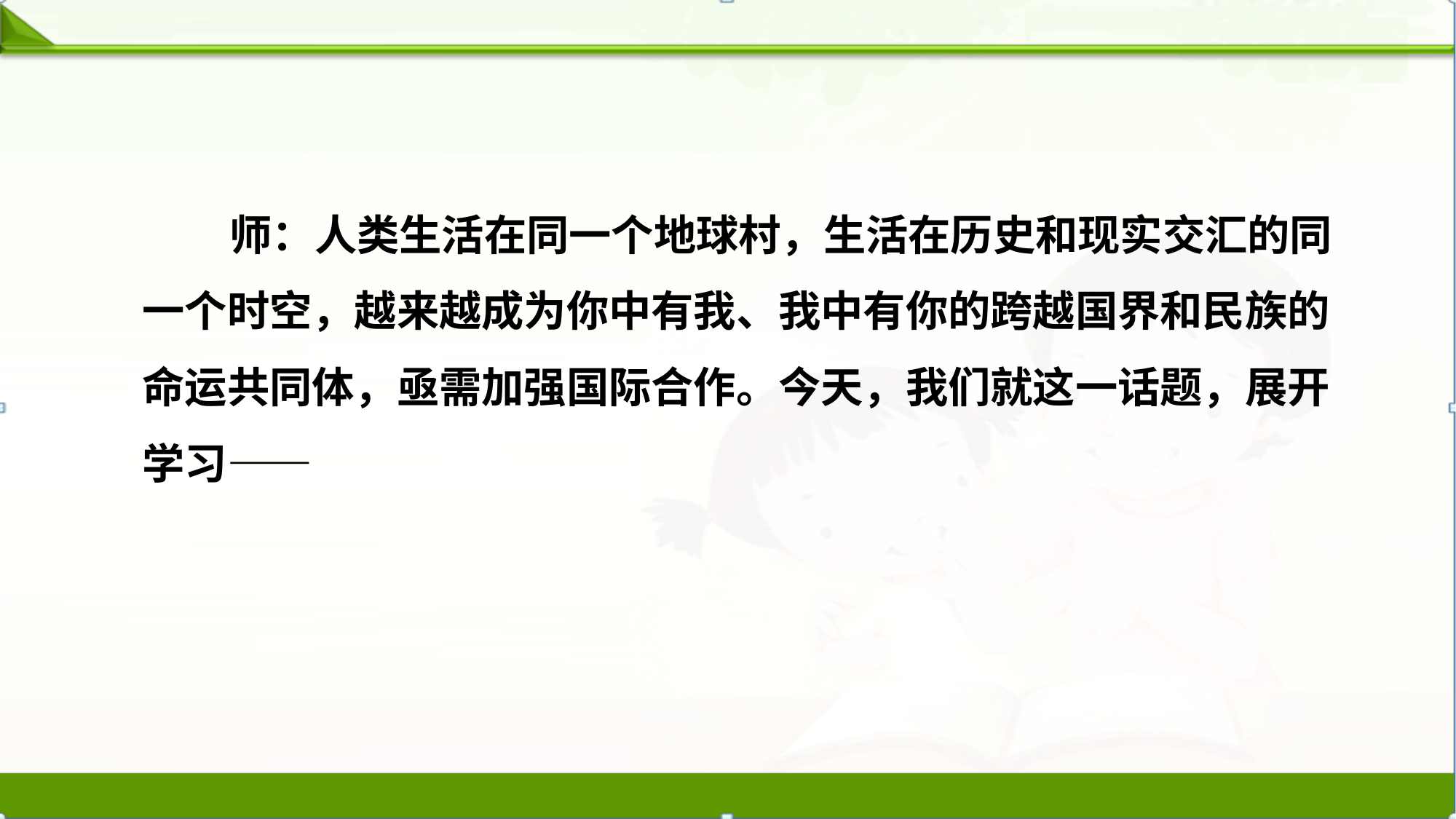

师：人类生活在同一个地球村，生活在历史和现实交汇的同一个时空，越来越成为你中有我、我中有你的跨越国界和民族的命运共同体，亟需加强国际合作。今天，我们就这一话题，展开学习——